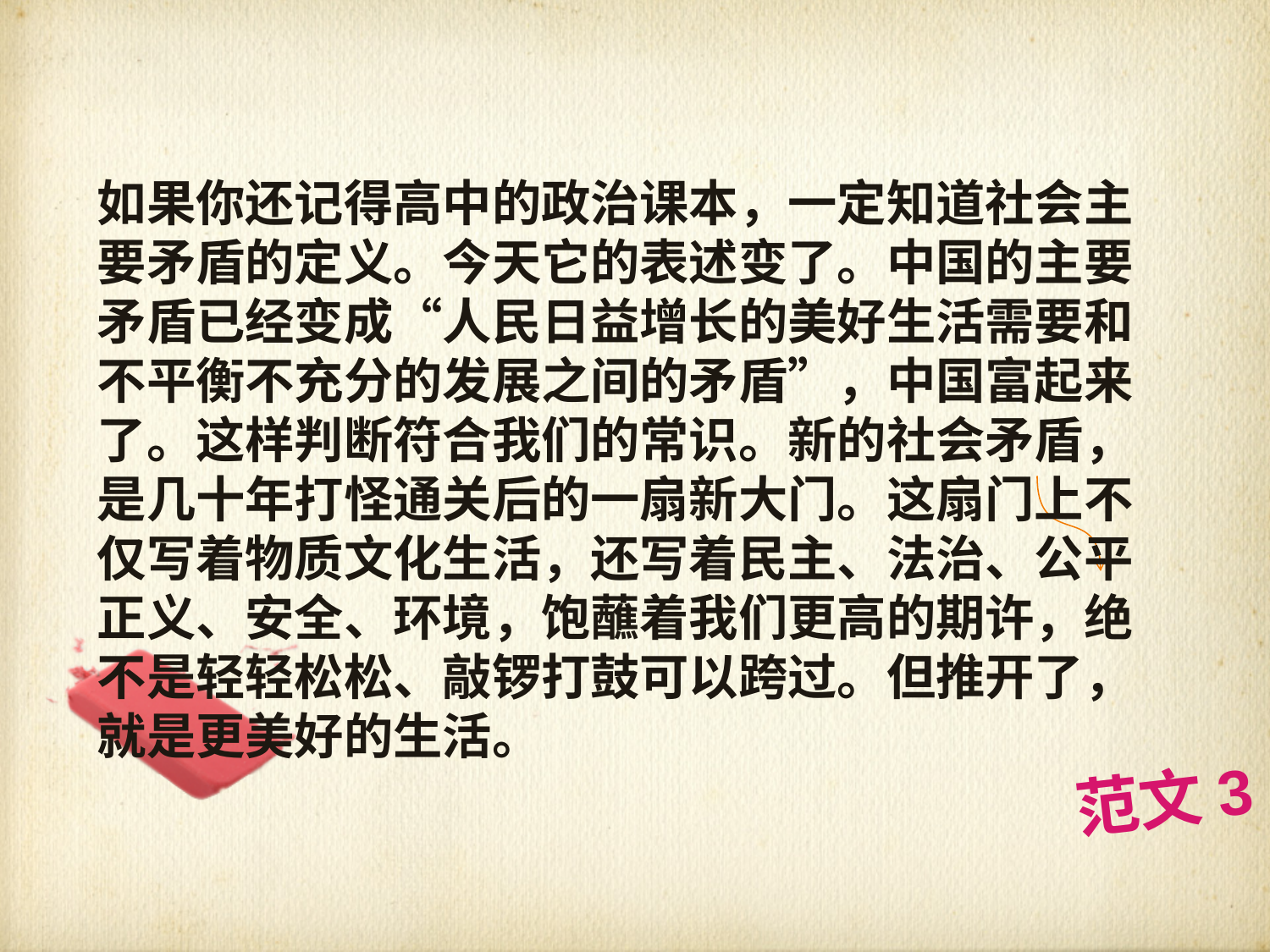

如果你还记得高中的政治课本，一定知道社会主要矛盾的定义。今天它的表述变了。中国的主要矛盾已经变成“人民日益增长的美好生活需要和不平衡不充分的发展之间的矛盾”，中国富起来了。这样判断符合我们的常识。新的社会矛盾，是几十年打怪通关后的一扇新大门。这扇门上不仅写着物质文化生活，还写着民主、法治、公平正义、安全、环境，饱蘸着我们更高的期许，绝不是轻轻松松、敲锣打鼓可以跨过。但推开了，就是更美好的生活。
范文3